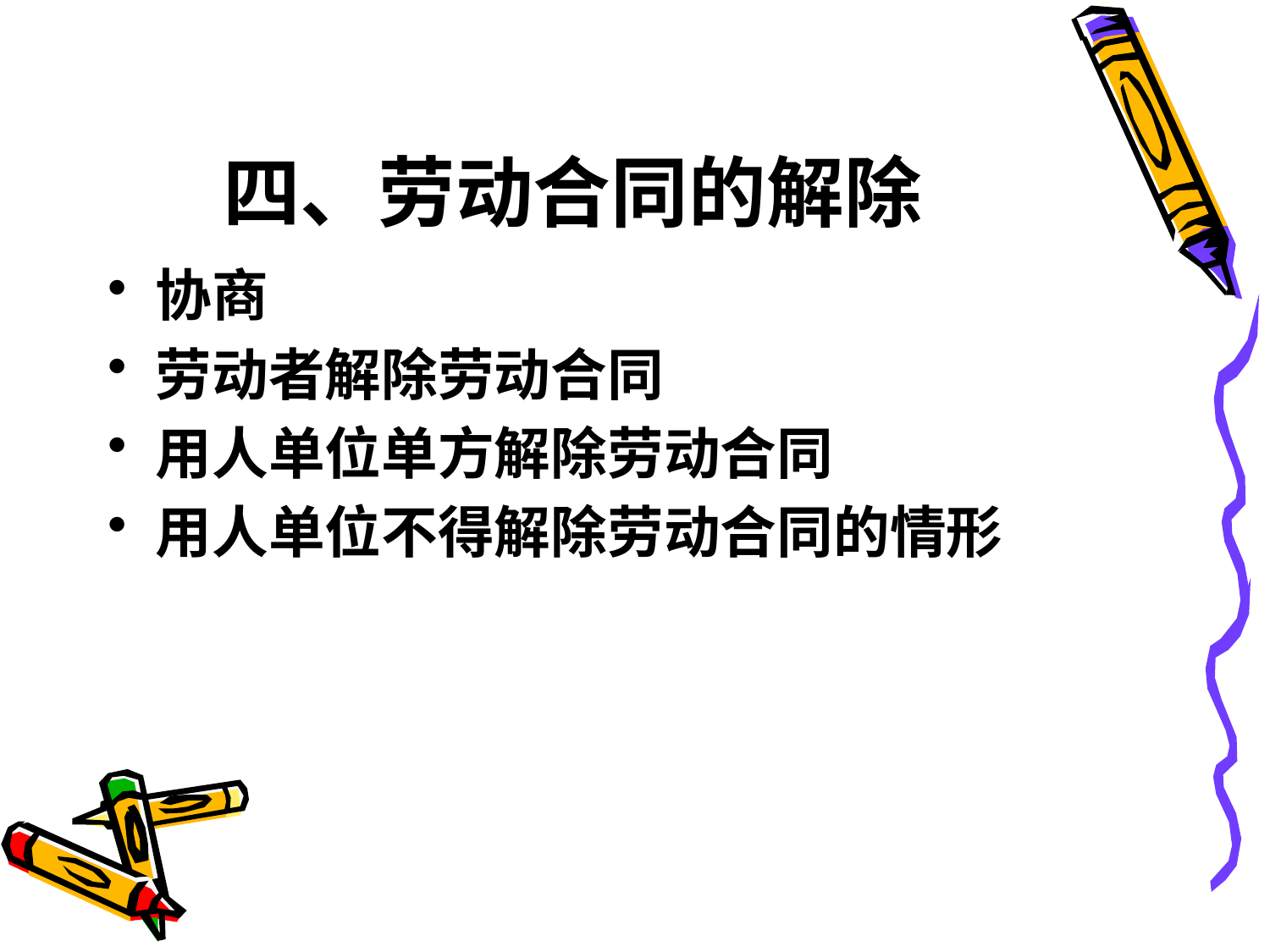

# 四、劳动合同的解除
协商
劳动者解除劳动合同
用人单位单方解除劳动合同
用人单位不得解除劳动合同的情形